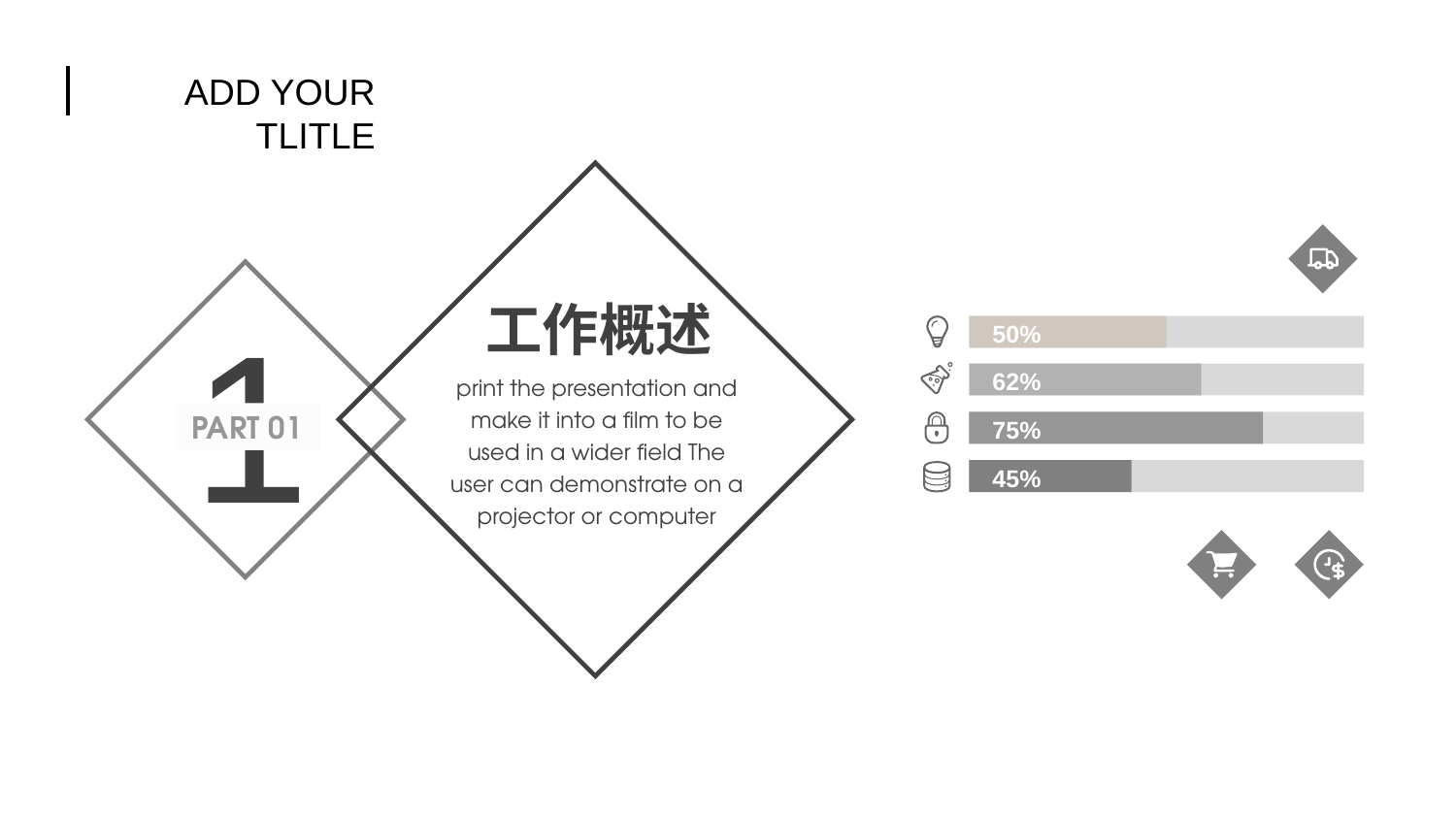

ADD YOUR TLITLE

1
工作概述
50%

62%

75%

45%

print the presentation and make it into a film to be used in a wider field The user can demonstrate on a projector or computer
PART 01